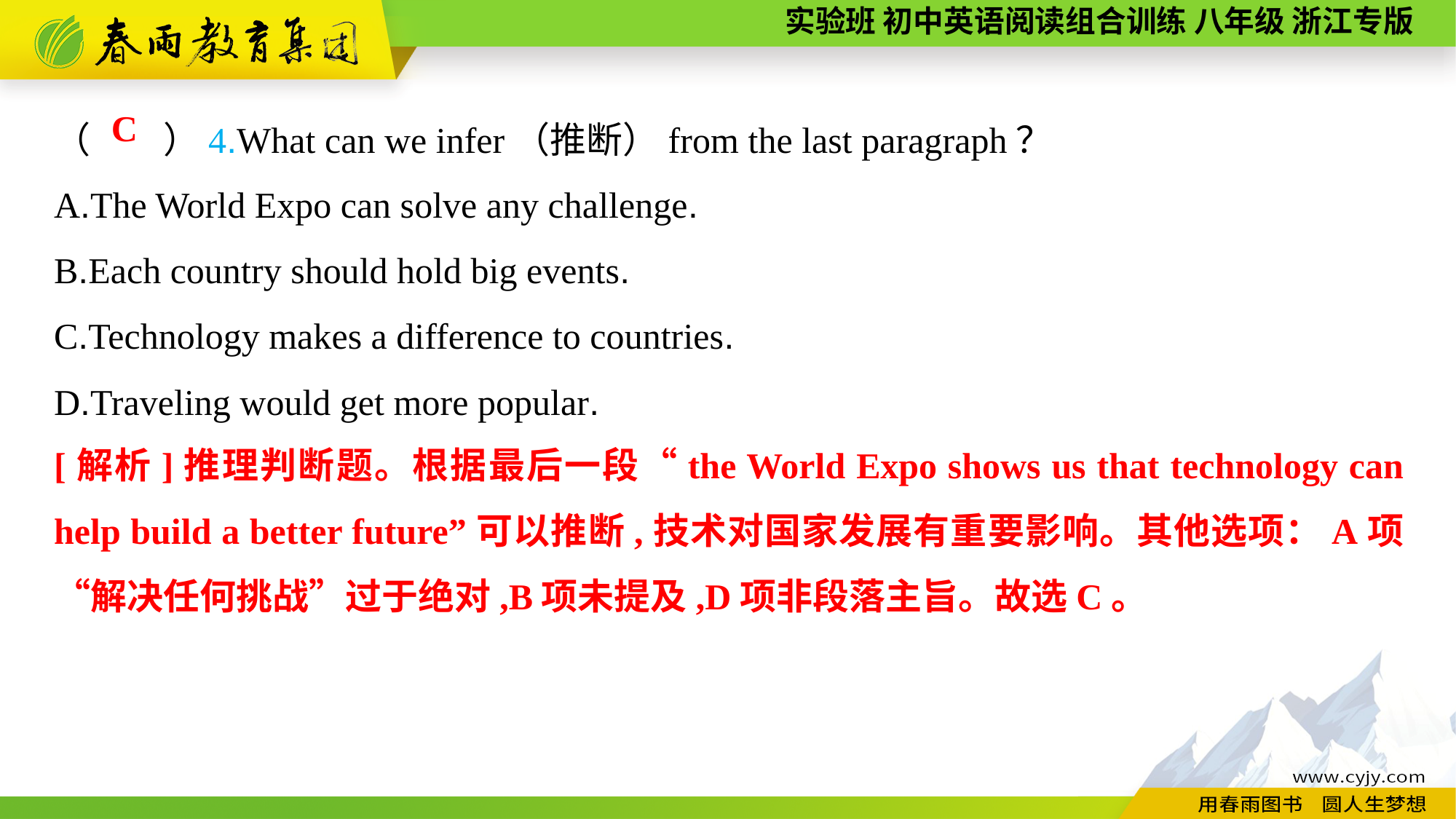

（　　）4.What can we infer（推断）from the last paragraph？
A.The World Expo can solve any challenge.
B.Each country should hold big events.
C.Technology makes a difference to countries.
D.Traveling would get more popular.
C
[解析]推理判断题。根据最后一段“the World Expo shows us that technology can help build a better future”可以推断,技术对国家发展有重要影响。其他选项：A项“解决任何挑战”过于绝对,B项未提及,D项非段落主旨。故选C。